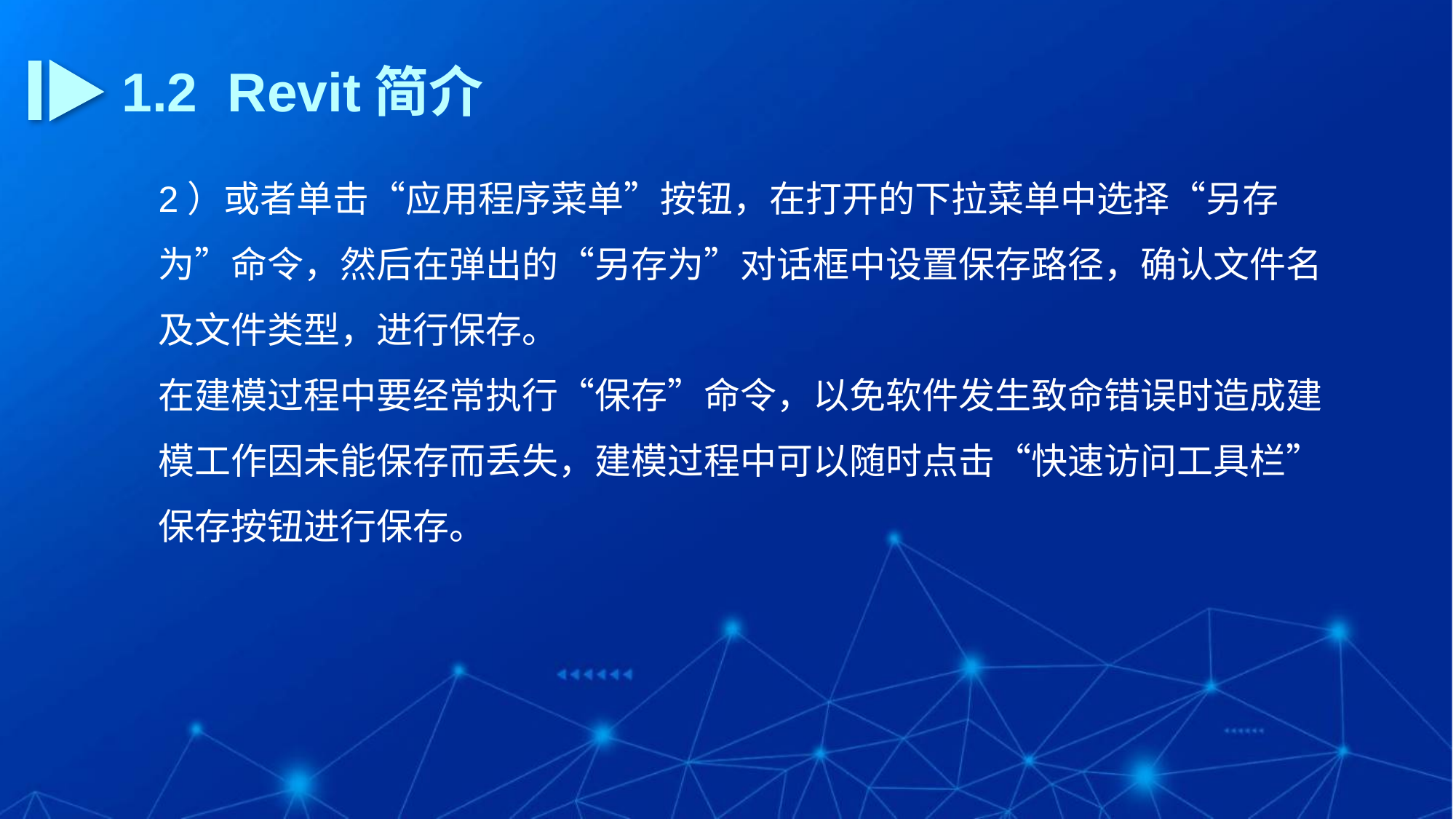

1.2  Revit简介

2）或者单击“应用程序菜单”按钮，在打开的下拉菜单中选择“另存为”命令，然后在弹出的“另存为”对话框中设置保存路径，确认文件名及文件类型，进行保存。
在建模过程中要经常执行“保存”命令，以免软件发生致命错误时造成建模工作因未能保存而丢失，建模过程中可以随时点击“快速访问工具栏”保存按钮进行保存。